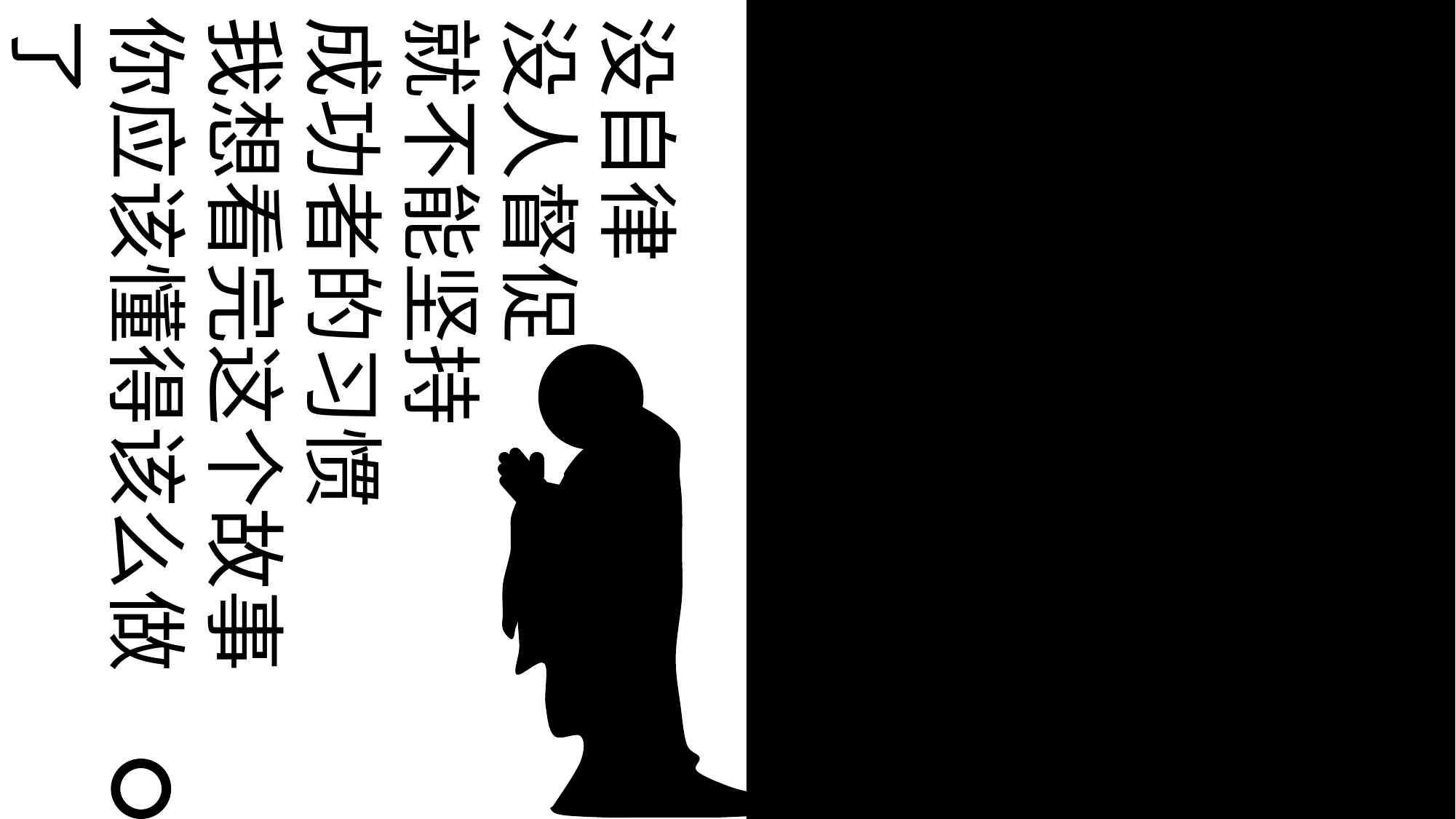

没自律
没人督促
就不能坚持
成功者的习惯
我想看完这个故事
你应该懂得该么做了